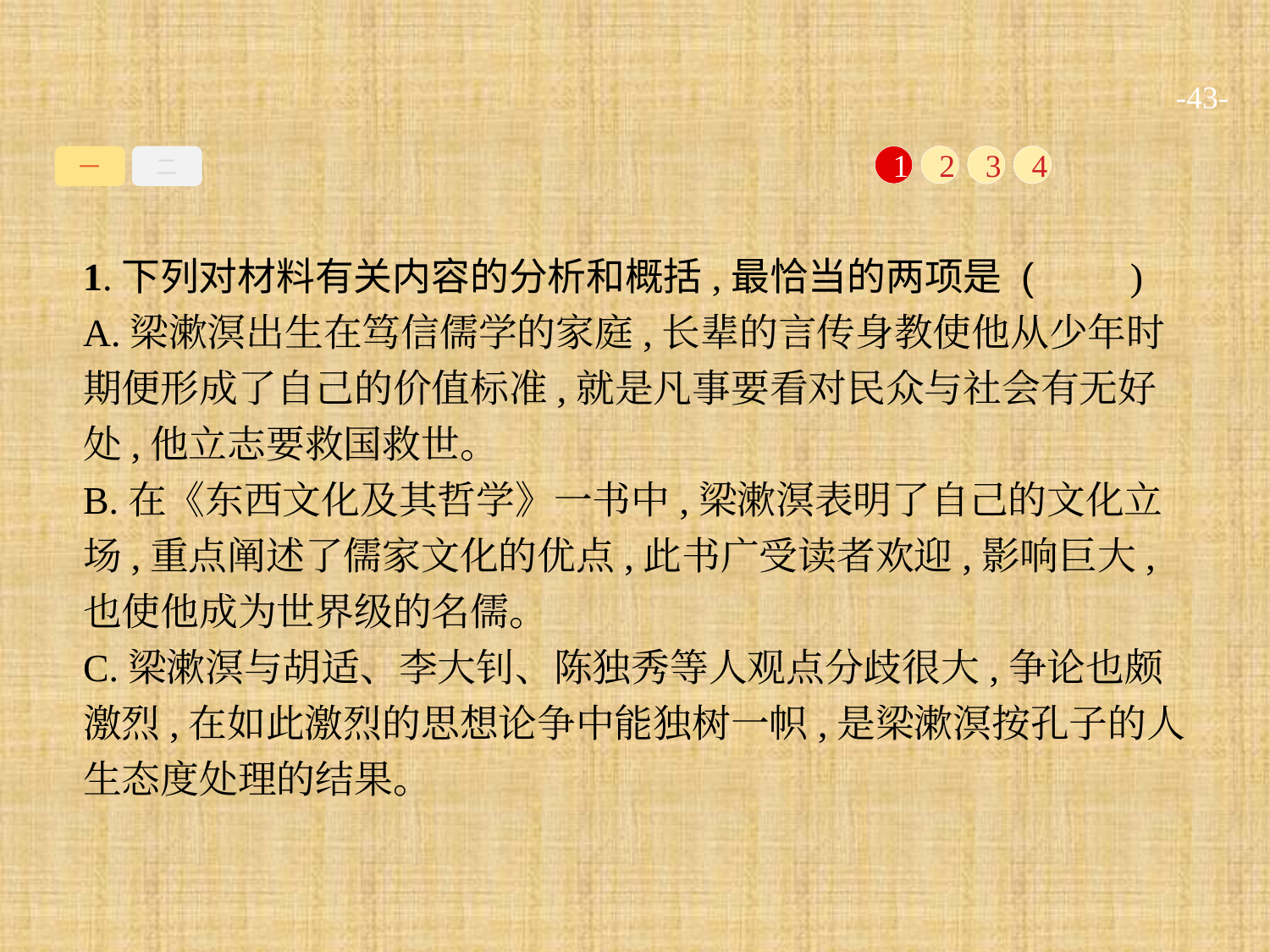

-43-
一
二
1
2
3
4
1.下列对材料有关内容的分析和概括,最恰当的两项是 (　　)
A.梁漱溟出生在笃信儒学的家庭,长辈的言传身教使他从少年时期便形成了自己的价值标准,就是凡事要看对民众与社会有无好处,他立志要救国救世。
B.在《东西文化及其哲学》一书中,梁漱溟表明了自己的文化立场,重点阐述了儒家文化的优点,此书广受读者欢迎,影响巨大,也使他成为世界级的名儒。
C.梁漱溟与胡适、李大钊、陈独秀等人观点分歧很大,争论也颇激烈,在如此激烈的思想论争中能独树一帜,是梁漱溟按孔子的人生态度处理的结果。